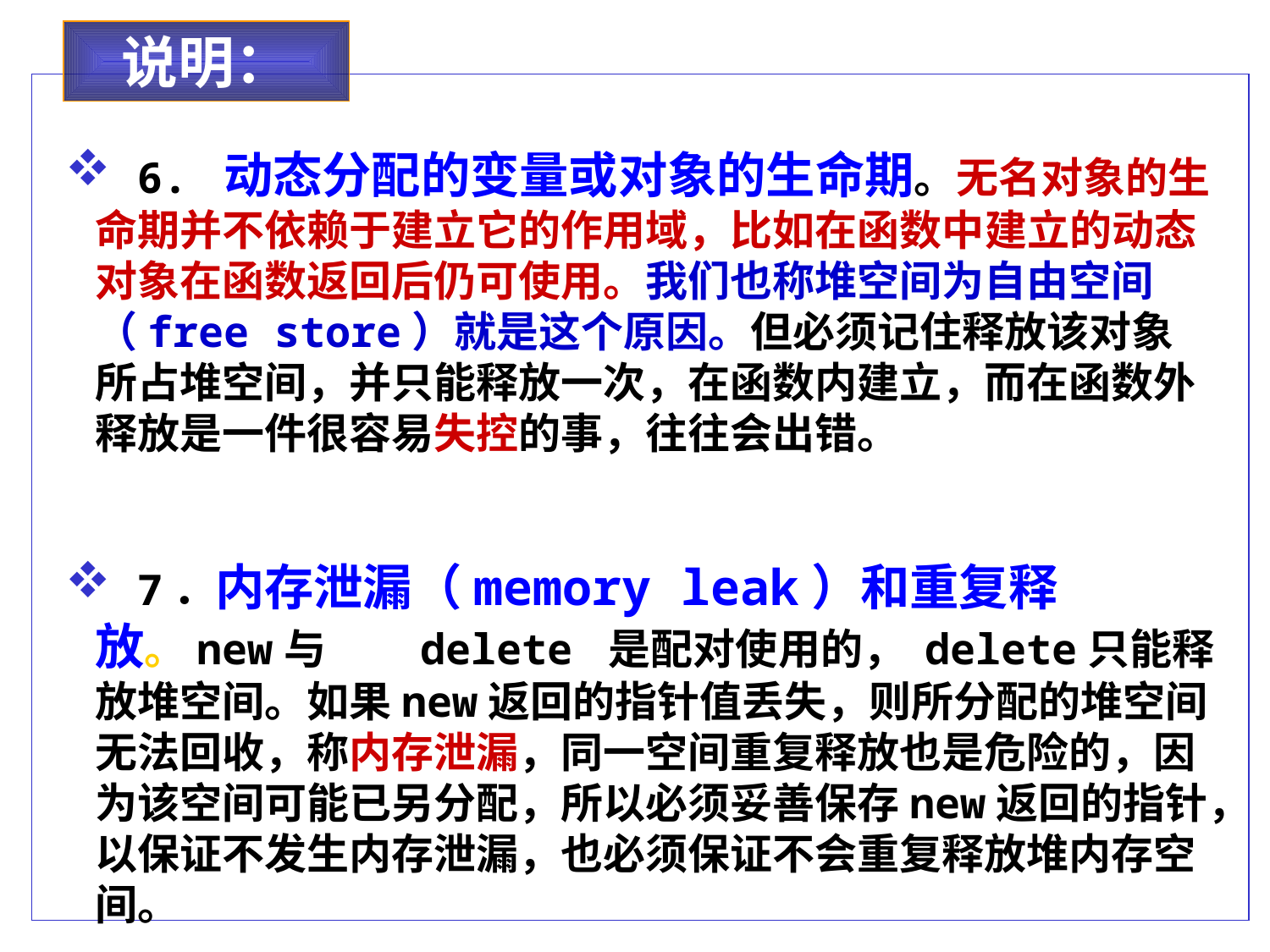

说明：

 6. 动态分配的变量或对象的生命期。无名对象的生命期并不依赖于建立它的作用域，比如在函数中建立的动态对象在函数返回后仍可使用。我们也称堆空间为自由空间（free store）就是这个原因。但必须记住释放该对象所占堆空间，并只能释放一次，在函数内建立，而在函数外释放是一件很容易失控的事，往往会出错。

 7．内存泄漏（memory leak）和重复释放。new与　　delete 是配对使用的， delete只能释放堆空间。如果new返回的指针值丢失，则所分配的堆空间无法回收，称内存泄漏，同一空间重复释放也是危险的，因为该空间可能已另分配，所以必须妥善保存new返回的指针，以保证不发生内存泄漏，也必须保证不会重复释放堆内存空间。